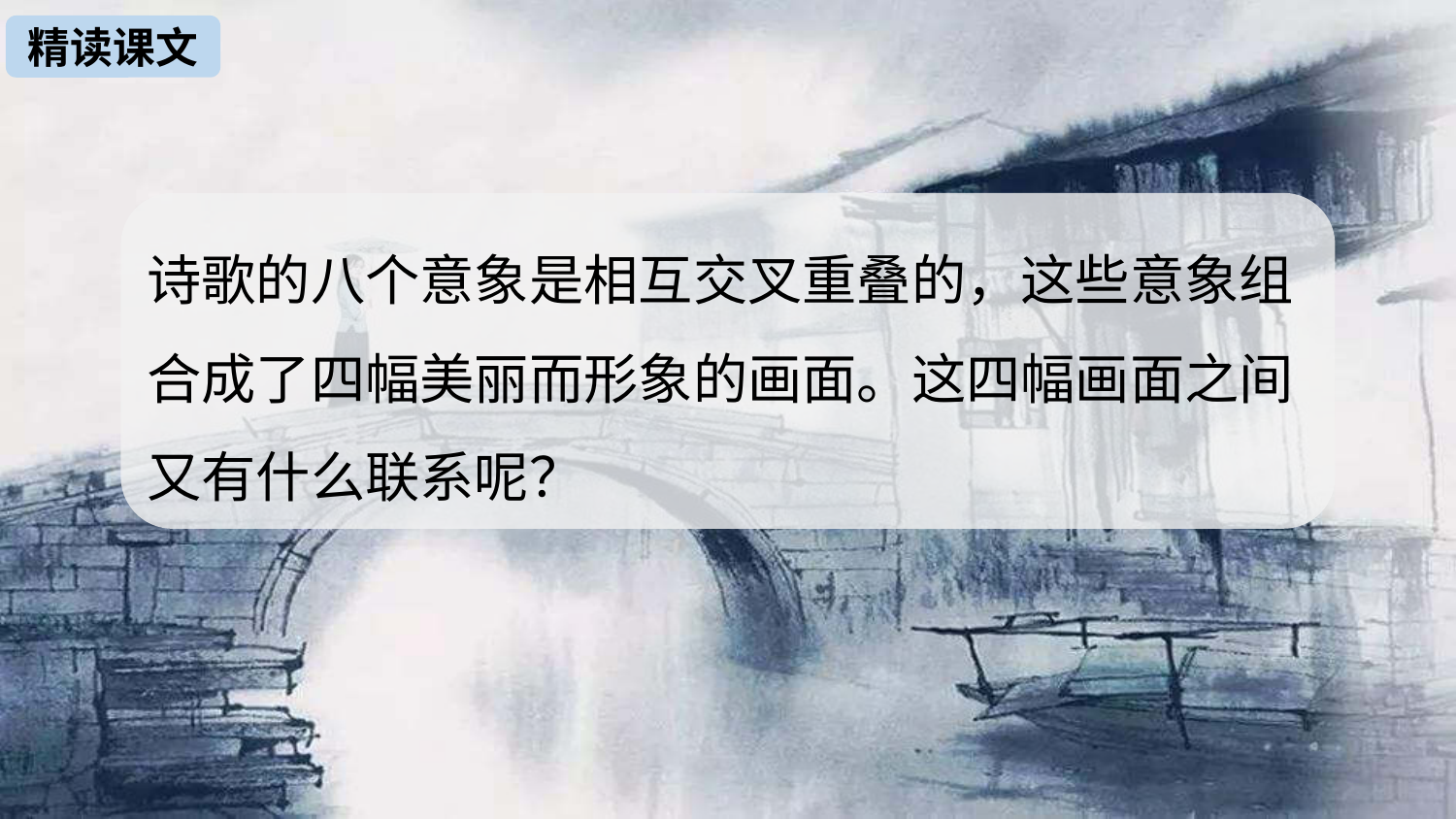

精读课文
诗歌的八个意象是相互交叉重叠的，这些意象组合成了四幅美丽而形象的画面。这四幅画面之间又有什么联系呢？